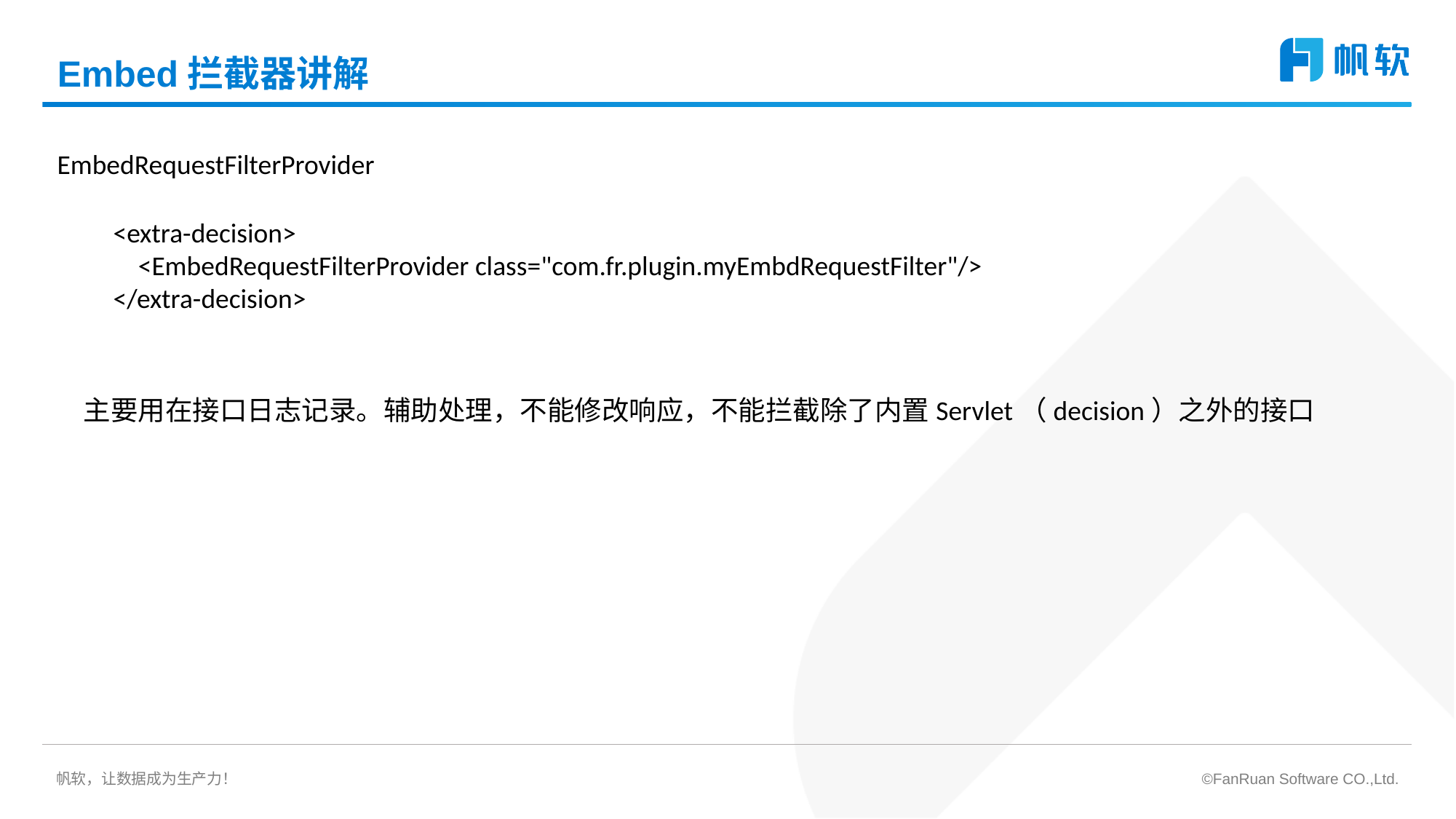

# Embed拦截器讲解
EmbedRequestFilterProvider
<extra-decision>
    <EmbedRequestFilterProvider class="com.fr.plugin.myEmbdRequestFilter"/>
</extra-decision>
主要用在接口日志记录。辅助处理，不能修改响应，不能拦截除了内置Servlet（decision）之外的接口